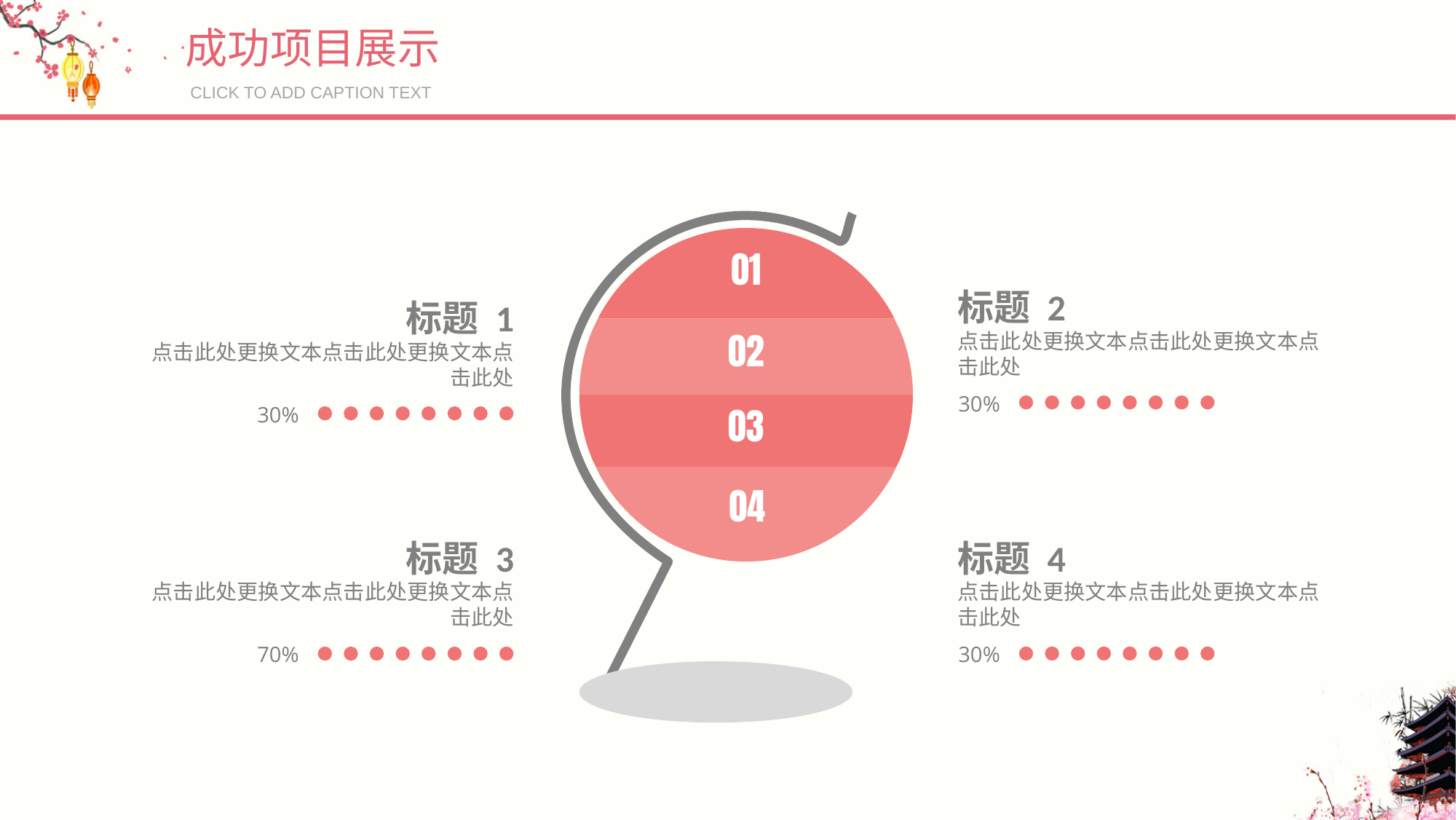

成功项目展示
CLICK TO ADD CAPTION TEXT

01

02

03

04

标题 2
点击此处更换文本点击此处更换文本点击此处
30%

标题 1
点击此处更换文本点击此处更换文本点击此处
30%

标题 3
点击此处更换文本点击此处更换文本点击此处
70%

标题 4
点击此处更换文本点击此处更换文本点击此处
30%